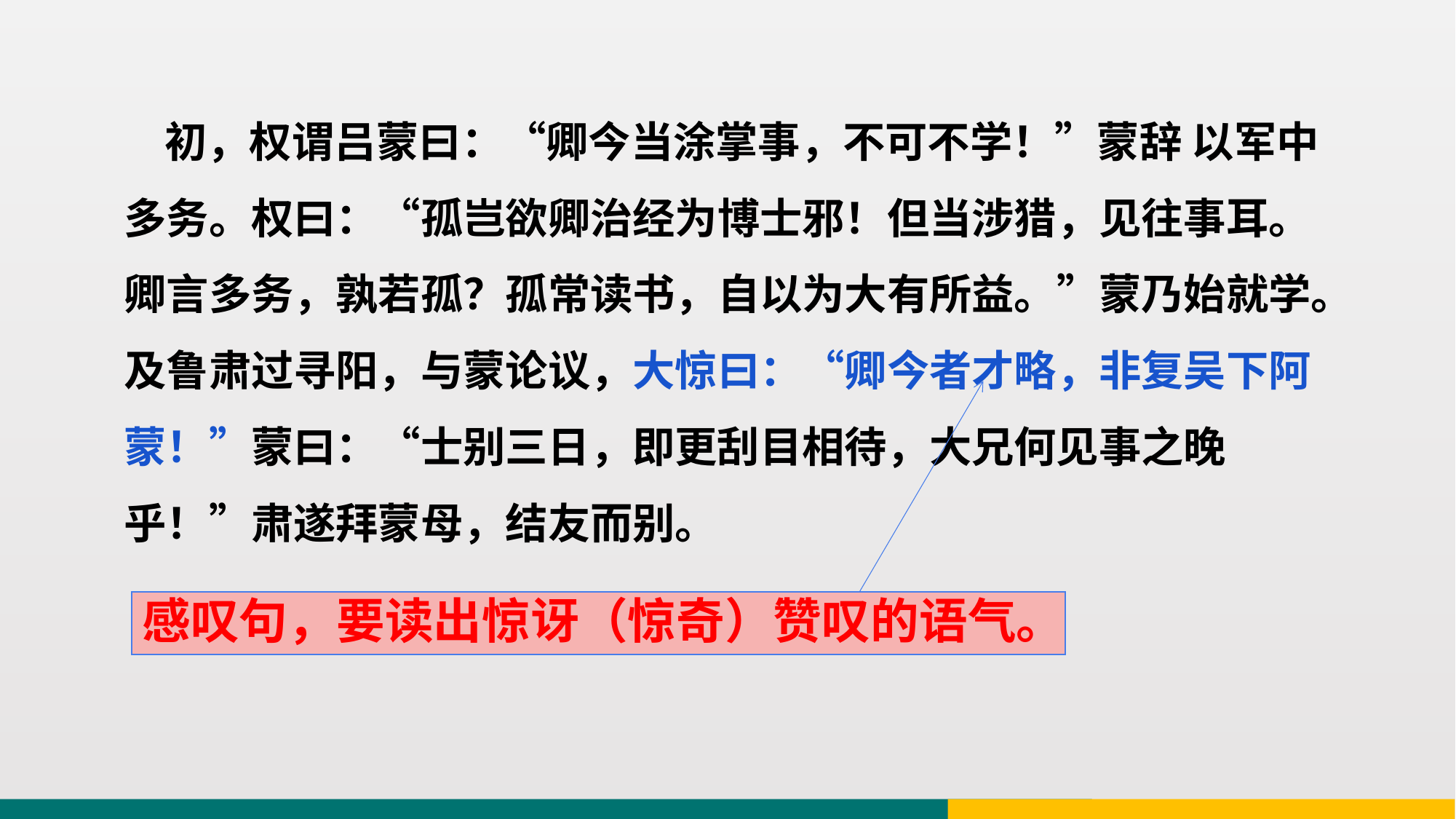

初，权谓吕蒙曰：“卿今当涂掌事，不可不学！”蒙辞 以军中多务。权曰：“孤岂欲卿治经为博士邪！但当涉猎，见往事耳。卿言多务，孰若孤？孤常读书，自以为大有所益。”蒙乃始就学。及鲁肃过寻阳，与蒙论议，大惊曰：“卿今者才略，非复吴下阿蒙！”蒙曰：“士别三日，即更刮目相待，大兄何见事之晚乎！”肃遂拜蒙母，结友而别。
感叹句，要读出惊讶（惊奇）赞叹的语气。